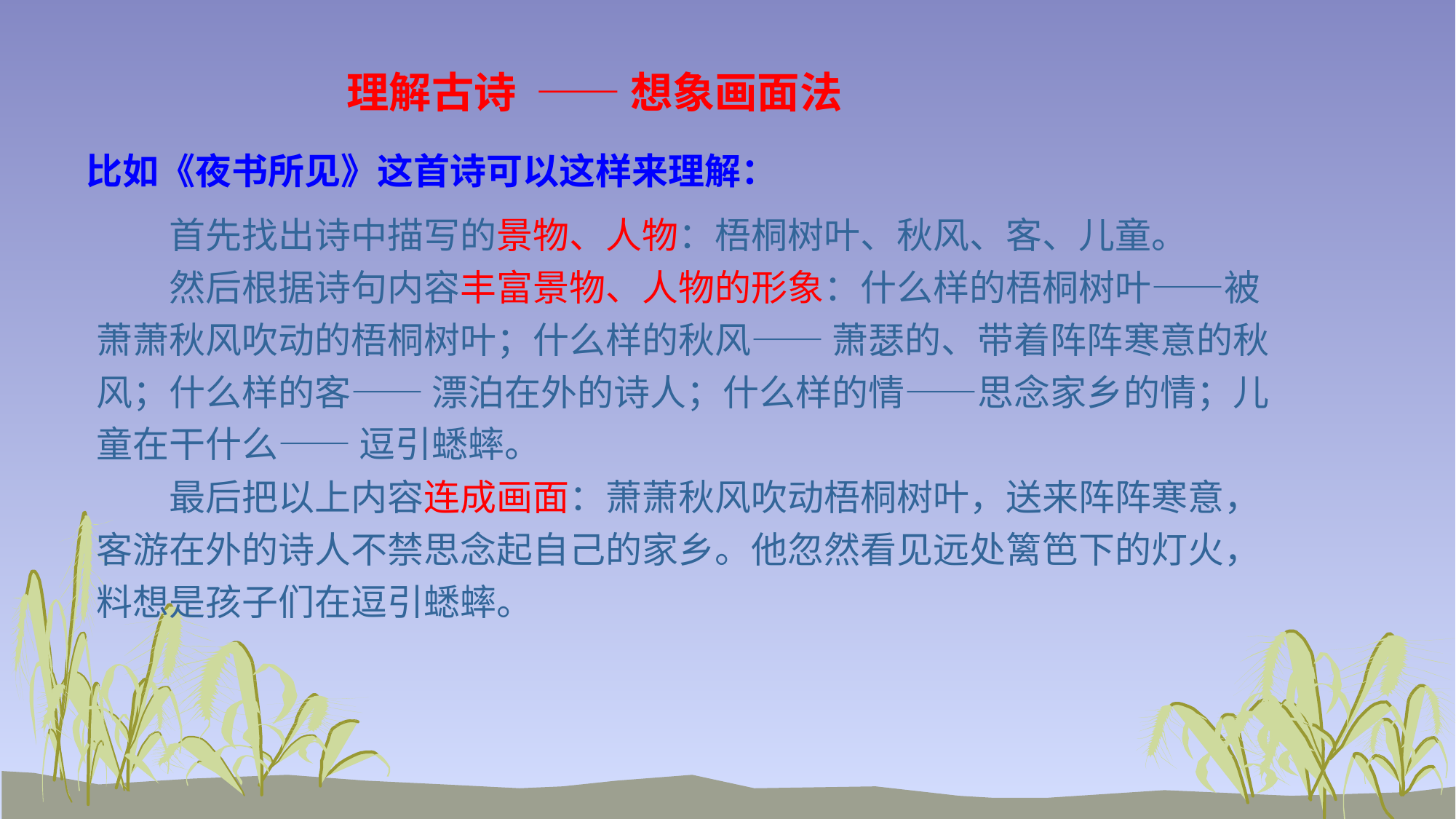

理解古诗  —— 想象画面法
比如《夜书所见》这首诗可以这样来理解：
首先找出诗中描写的景物、人物：梧桐树叶、秋风、客、儿童。
然后根据诗句内容丰富景物、人物的形象：什么样的梧桐树叶——被萧萧秋风吹动的梧桐树叶；什么样的秋风—— 萧瑟的、带着阵阵寒意的秋风；什么样的客—— 漂泊在外的诗人；什么样的情——思念家乡的情；儿童在干什么—— 逗引蟋蟀。
最后把以上内容连成画面：萧萧秋风吹动梧桐树叶，送来阵阵寒意，客游在外的诗人不禁思念起自己的家乡。他忽然看见远处篱笆下的灯火，料想是孩子们在逗引蟋蟀。